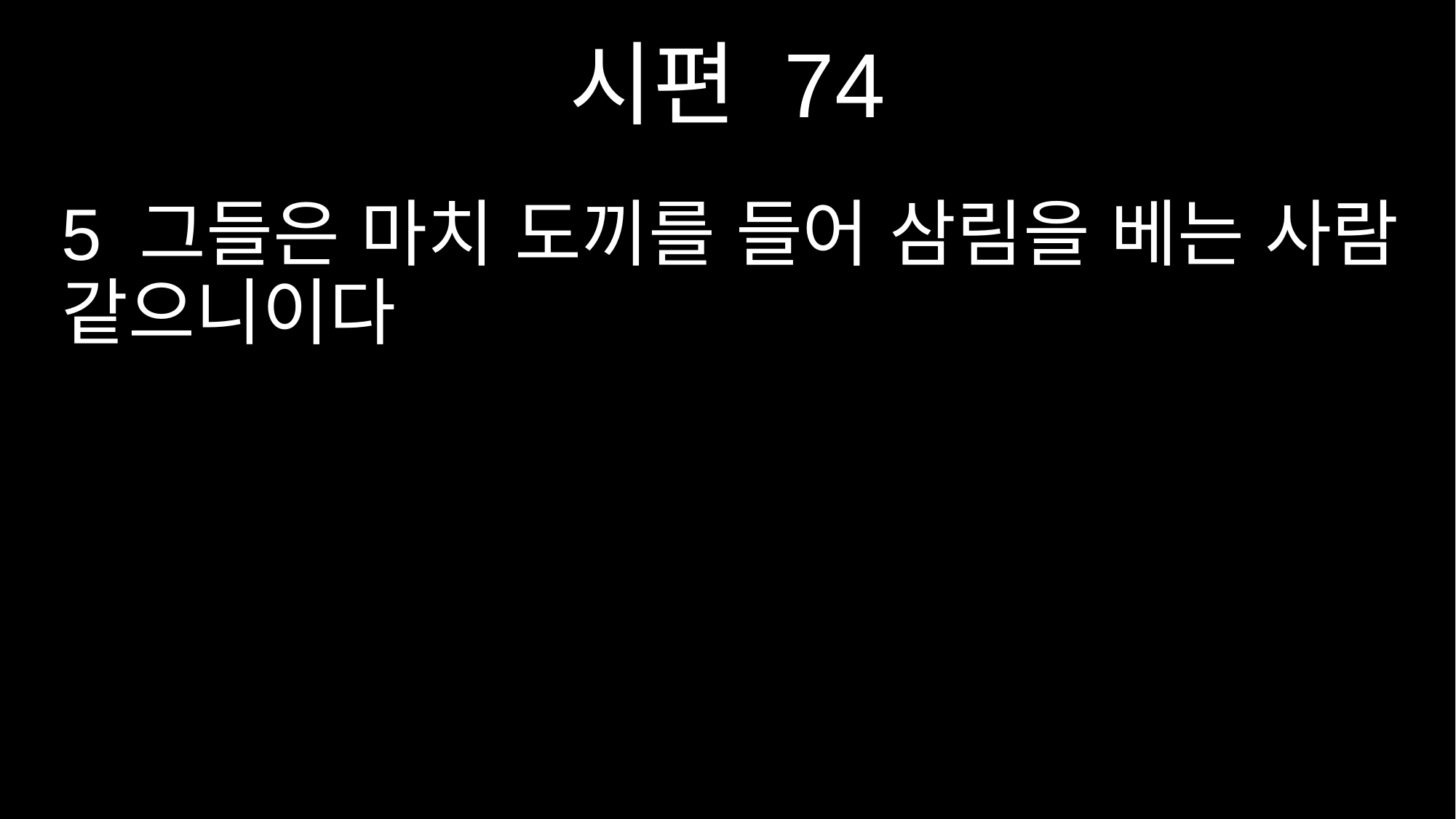

시편 74
5 그들은 마치 도끼를 들어 삼림을 베는 사람 같으니이다